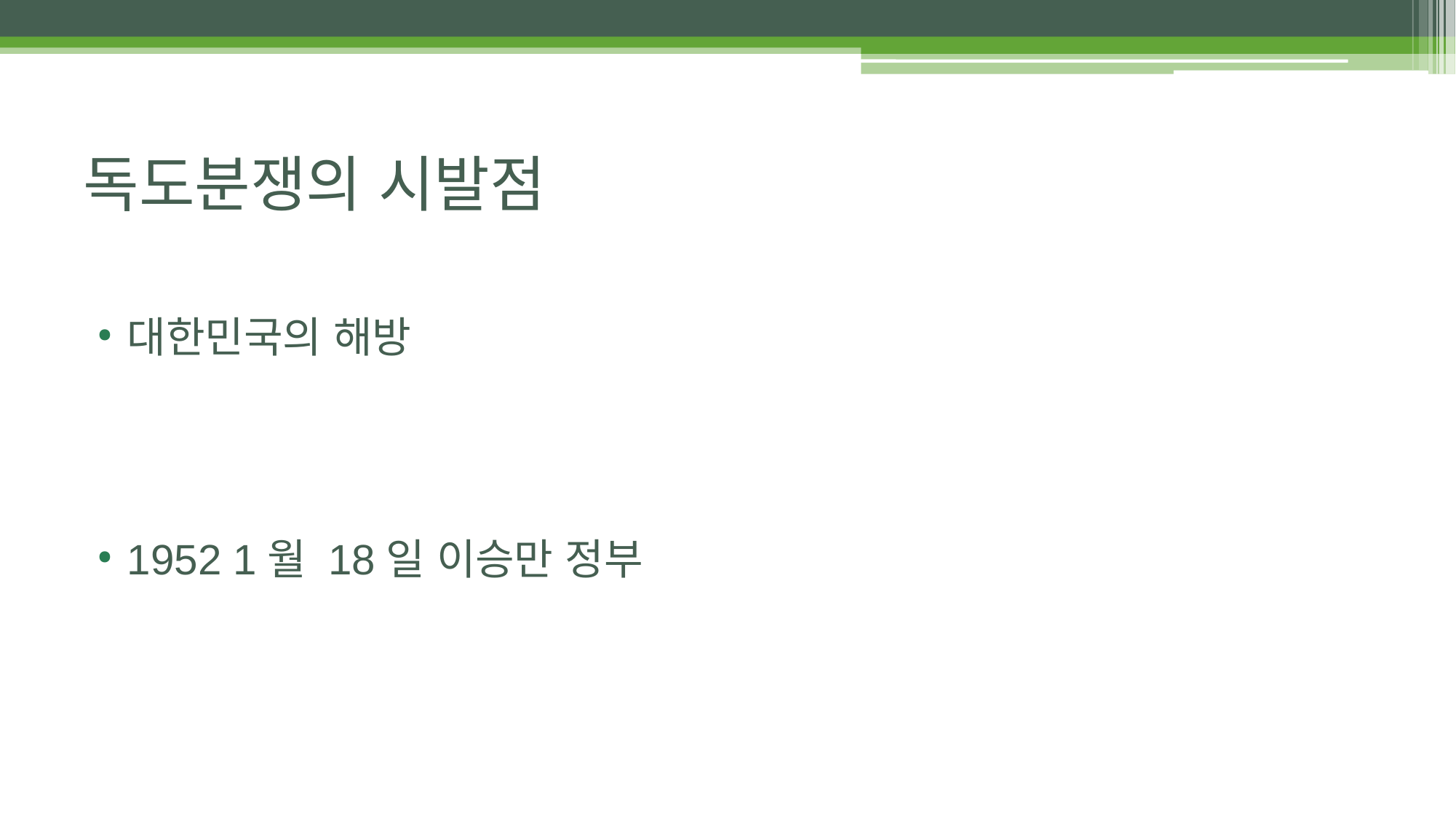

# 독도분쟁의 시발점
대한민국의 해방

1952 1월 18일 이승만 정부